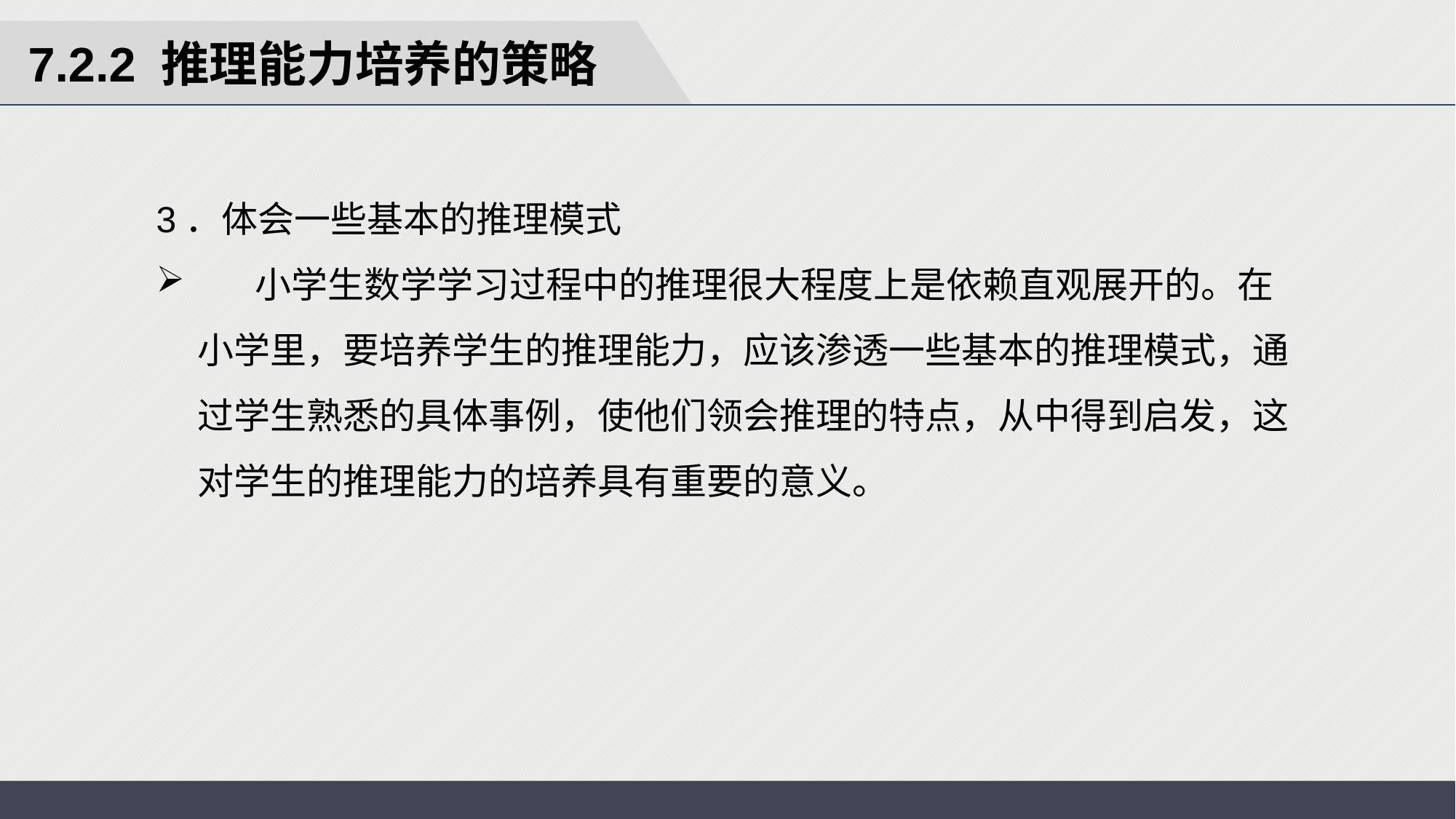

7.2.2 推理能力培养的策略
3．体会一些基本的推理模式
      小学生数学学习过程中的推理很大程度上是依赖直观展开的。在小学里，要培养学生的推理能力，应该渗透一些基本的推理模式，通过学生熟悉的具体事例，使他们领会推理的特点，从中得到启发，这对学生的推理能力的培养具有重要的意义。